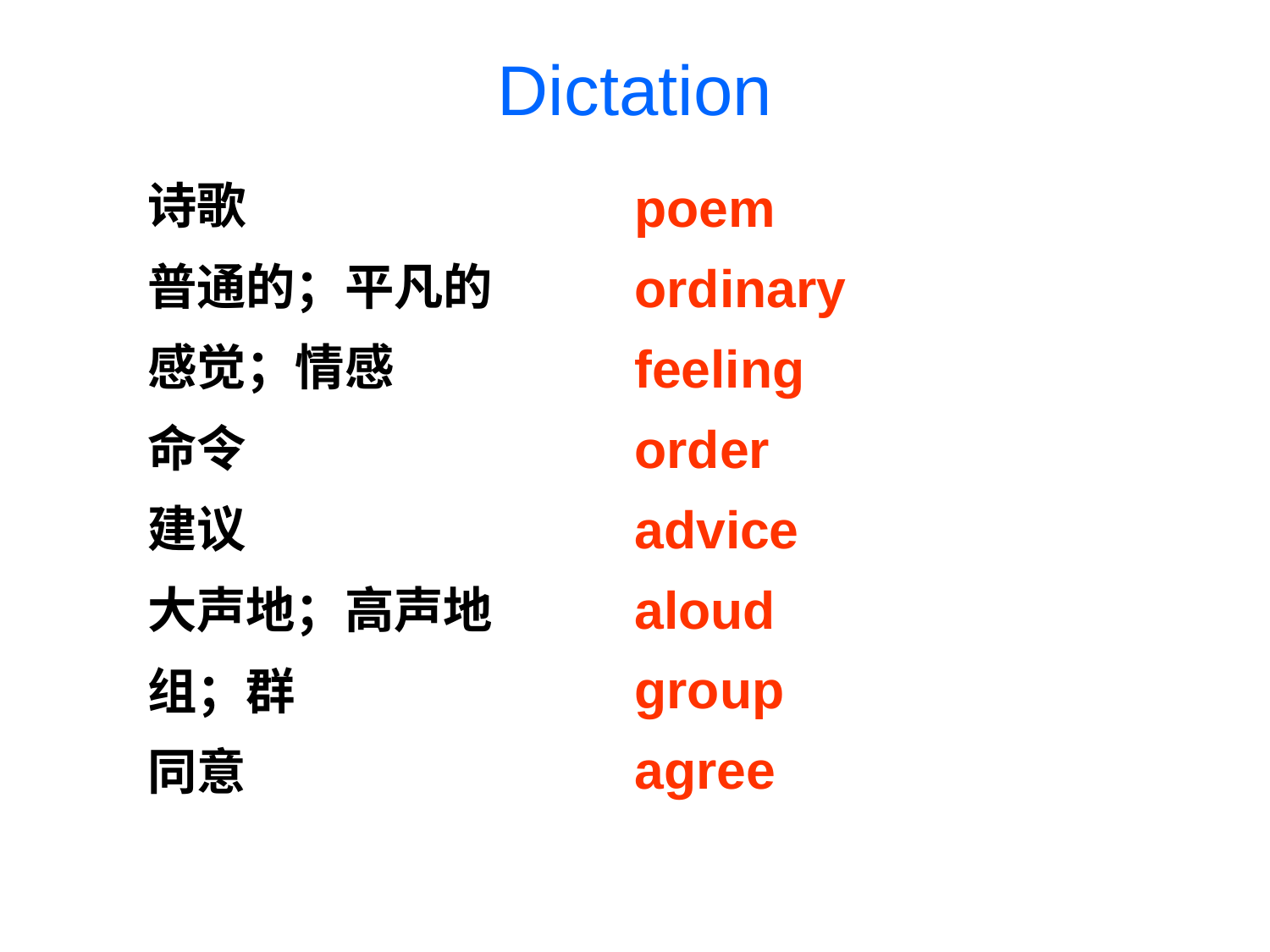

# Dictation
诗歌
普通的；平凡的
感觉；情感
命令
建议
大声地；高声地
组；群
同意
poem
ordinary
feeling
order
advice
aloud
group
agree